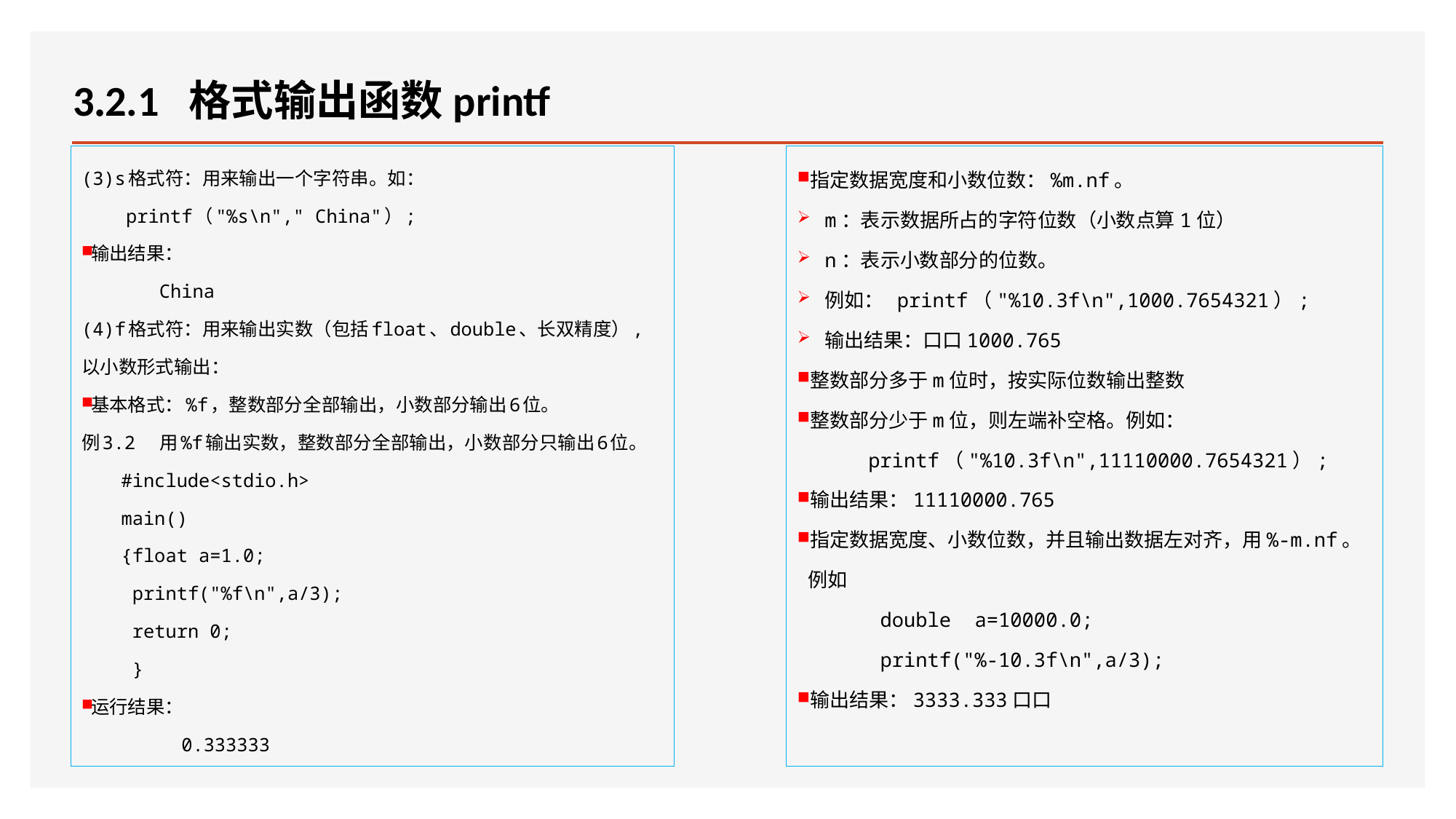

# 3.2.1  格式输出函数printf
(3)s格式符：用来输出一个字符串。如：
    printf（"%s\n"," China"）;
输出结果：
       China
(4)f格式符：用来输出实数（包括float、double、长双精度）,以小数形式输出：
基本格式：%f，整数部分全部输出，小数部分输出6位。
例3.2  用%f输出实数，整数部分全部输出，小数部分只输出6位。
#include<stdio.h>
main()
{float a=1.0;
 printf("%f\n",a/3);
 return 0;
 }
运行结果：
         0.333333
指定数据宽度和小数位数：%m.nf。
m：表示数据所占的字符位数（小数点算1位）
n：表示小数部分的位数。
例如：  printf（"%10.3f\n",1000.7654321）;
输出结果：口口1000.765
整数部分多于m位时，按实际位数输出整数
整数部分少于m位，则左端补空格。例如：
      printf（"%10.3f\n",11110000.7654321）;
输出结果：11110000.765
指定数据宽度、小数位数，并且输出数据左对齐，用%-m.nf。例如
       double  a=10000.0;
       printf("%-10.3f\n",a/3);
输出结果：3333.333口口